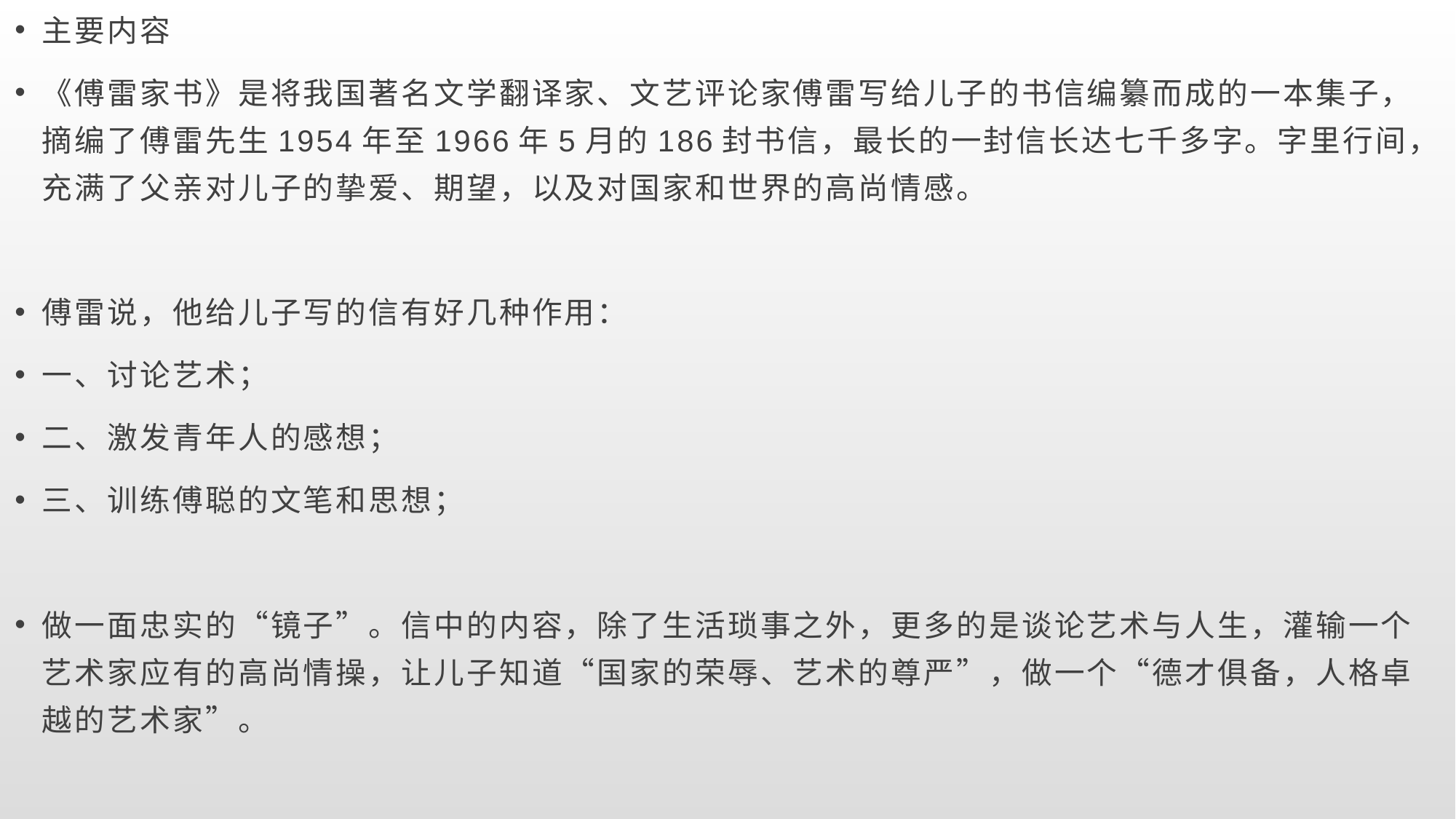

主要内容
《傅雷家书》是将我国著名文学翻译家、文艺评论家傅雷写给儿子的书信编纂而成的一本集子，摘编了傅雷先生1954年至1966年5月的186封书信，最长的一封信长达七千多字。字里行间，充满了父亲对儿子的挚爱、期望，以及对国家和世界的高尚情感。

傅雷说，他给儿子写的信有好几种作用：
一、讨论艺术；
二、激发青年人的感想；
三、训练傅聪的文笔和思想；

做一面忠实的“镜子”。信中的内容，除了生活琐事之外，更多的是谈论艺术与人生，灌输一个艺术家应有的高尚情操，让儿子知道“国家的荣辱、艺术的尊严”，做一个“德才俱备，人格卓越的艺术家”。